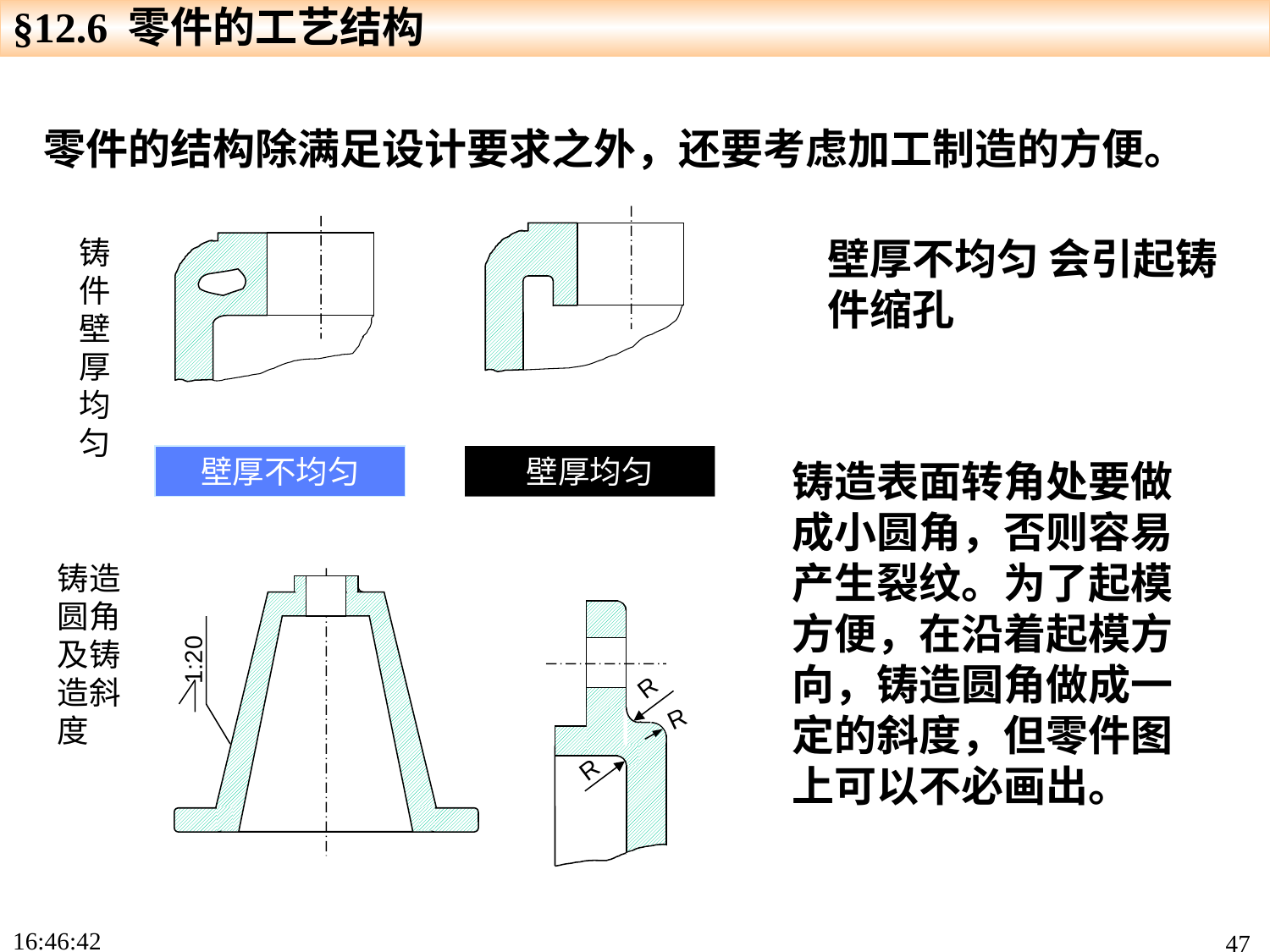

§12.6 零件的工艺结构
零件的结构除满足设计要求之外，还要考虑加工制造的方便。

壁厚均匀

壁厚不均匀
铸件壁厚均匀
壁厚不均匀 会引起铸件缩孔
铸造表面转角处要做成小圆角，否则容易产生裂纹。为了起模方便，在沿着起模方向，铸造圆角做成一定的斜度，但零件图上可以不必画出。
铸造圆角及铸造斜度

1:20

R

R

R

16:46:42
47